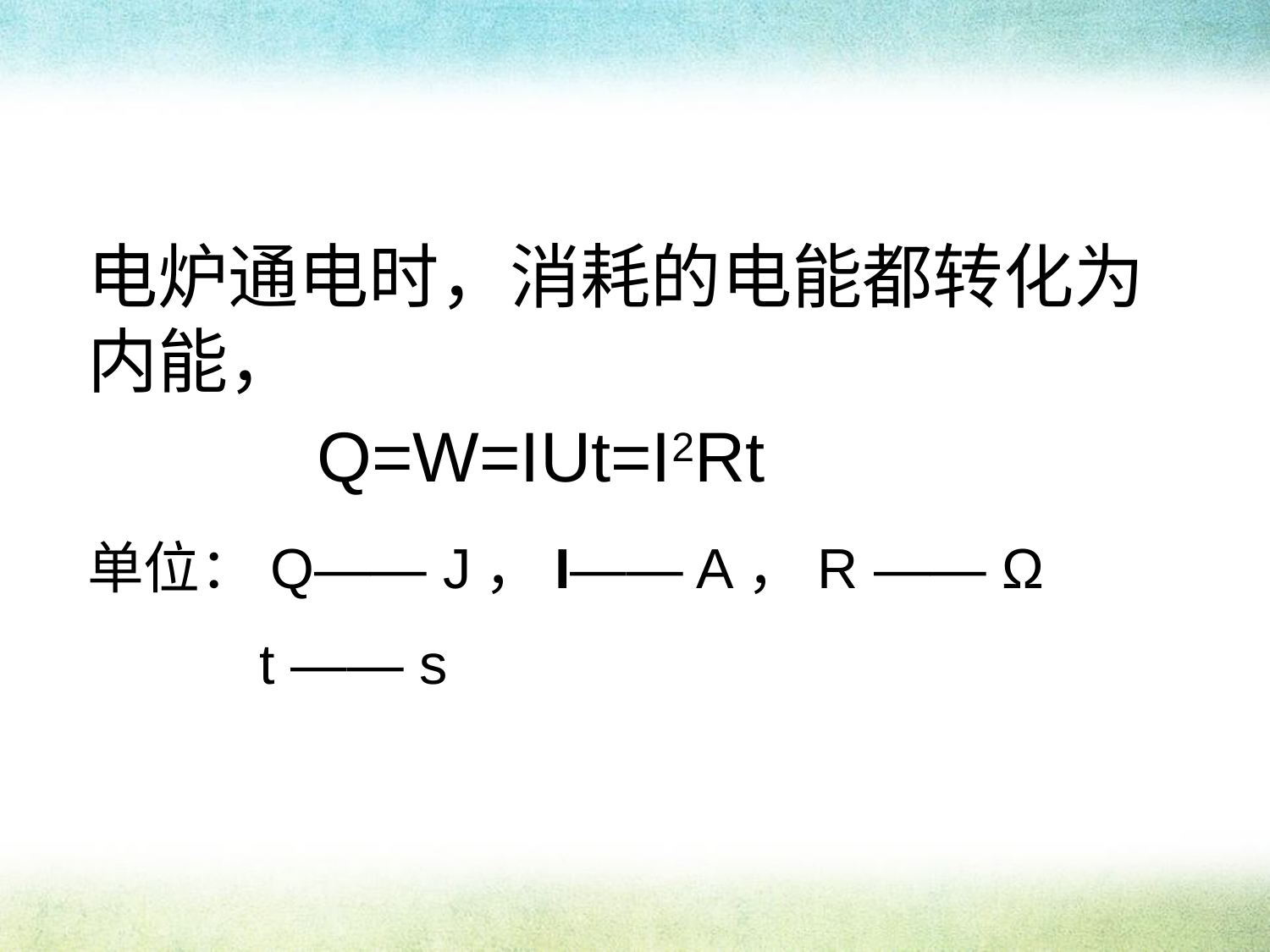

电炉通电时，消耗的电能都转化为内能，
Q=W=IUt=I2Rt
单位：Q—— J，I—— A，R —— Ω
           t —— s